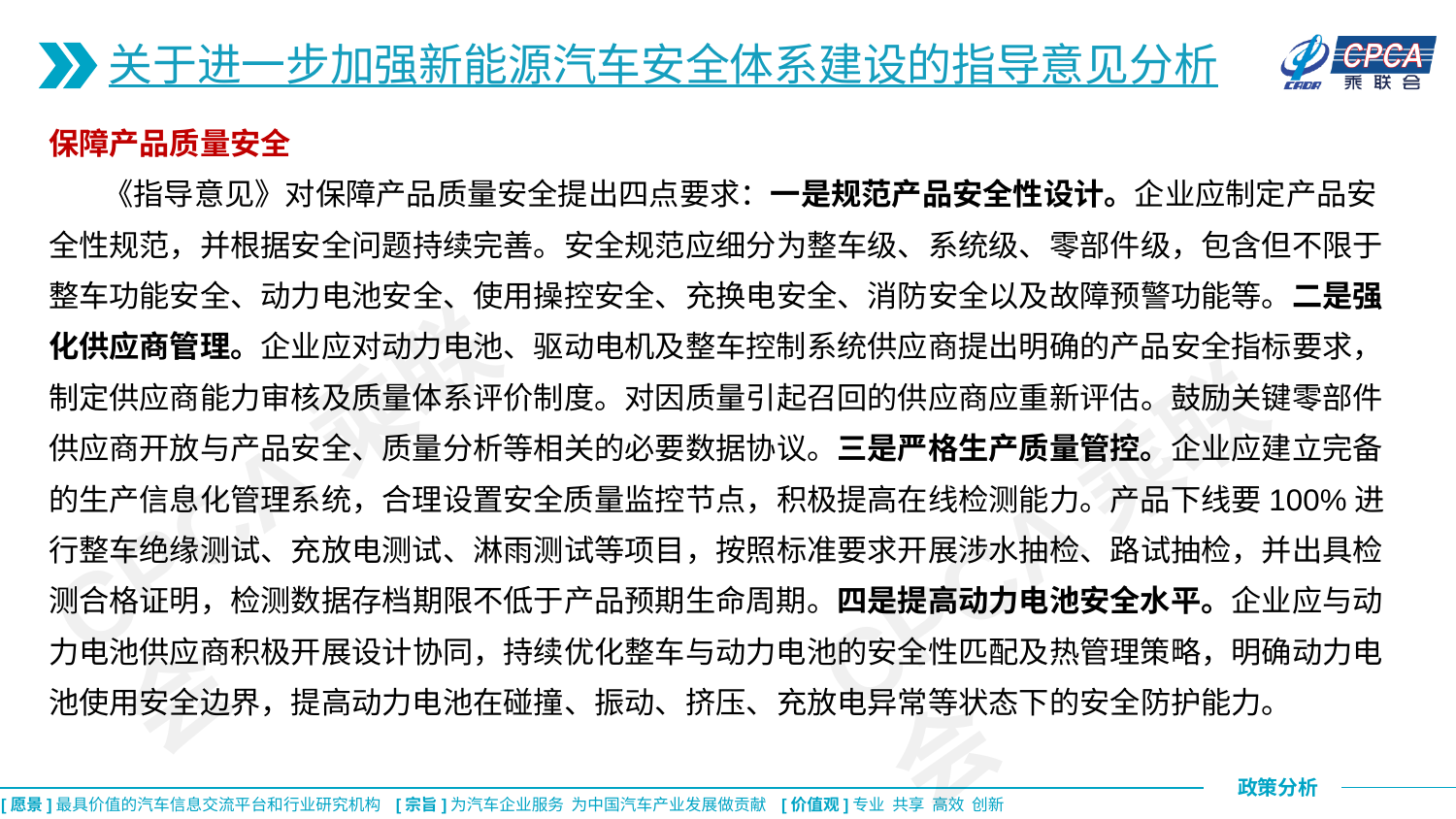

关于进一步加强新能源汽车安全体系建设的指导意见分析
保障产品质量安全
       《指导意见》对保障产品质量安全提出四点要求：一是规范产品安全性设计。企业应制定产品安全性规范，并根据安全问题持续完善。安全规范应细分为整车级、系统级、零部件级，包含但不限于整车功能安全、动力电池安全、使用操控安全、充换电安全、消防安全以及故障预警功能等。二是强化供应商管理。企业应对动力电池、驱动电机及整车控制系统供应商提出明确的产品安全指标要求，制定供应商能力审核及质量体系评价制度。对因质量引起召回的供应商应重新评估。鼓励关键零部件供应商开放与产品安全、质量分析等相关的必要数据协议。三是严格生产质量管控。企业应建立完备的生产信息化管理系统，合理设置安全质量监控节点，积极提高在线检测能力。产品下线要100%进行整车绝缘测试、充放电测试、淋雨测试等项目，按照标准要求开展涉水抽检、路试抽检，并出具检测合格证明，检测数据存档期限不低于产品预期生命周期。四是提高动力电池安全水平。企业应与动力电池供应商积极开展设计协同，持续优化整车与动力电池的安全性匹配及热管理策略，明确动力电池使用安全边界，提高动力电池在碰撞、振动、挤压、充放电异常等状态下的安全防护能力。
CPCA乘联会
CPCA乘联会